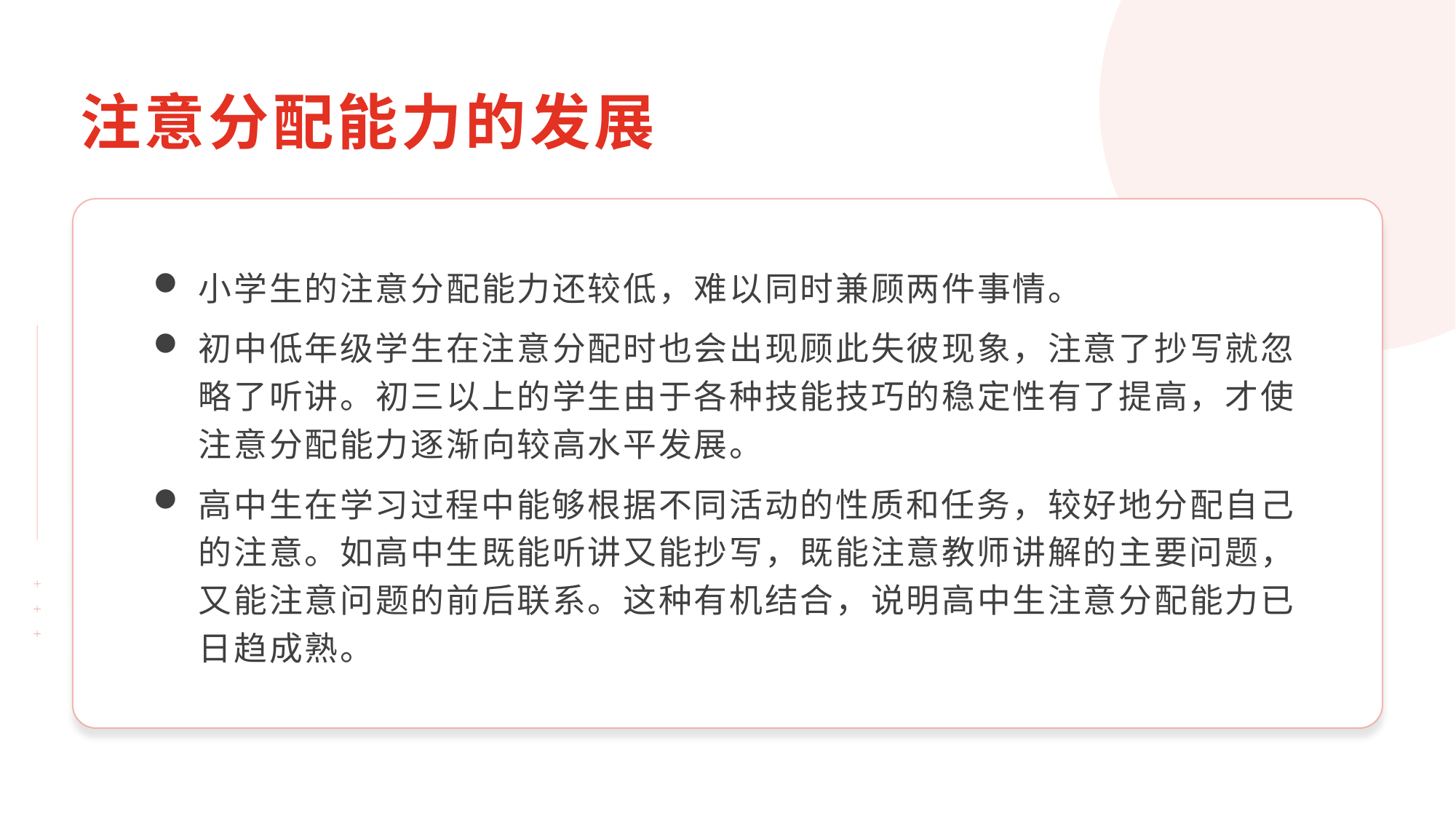

注意分配能力的发展

小学生的注意分配能力还较低，难以同时兼顾两件事情。
初中低年级学生在注意分配时也会出现顾此失彼现象，注意了抄写就忽略了听讲。初三以上的学生由于各种技能技巧的稳定性有了提高，才使注意分配能力逐渐向较高水平发展。
高中生在学习过程中能够根据不同活动的性质和任务，较好地分配自己的注意。如高中生既能听讲又能抄写，既能注意教师讲解的主要问题，又能注意问题的前后联系。这种有机结合，说明高中生注意分配能力已日趋成熟。